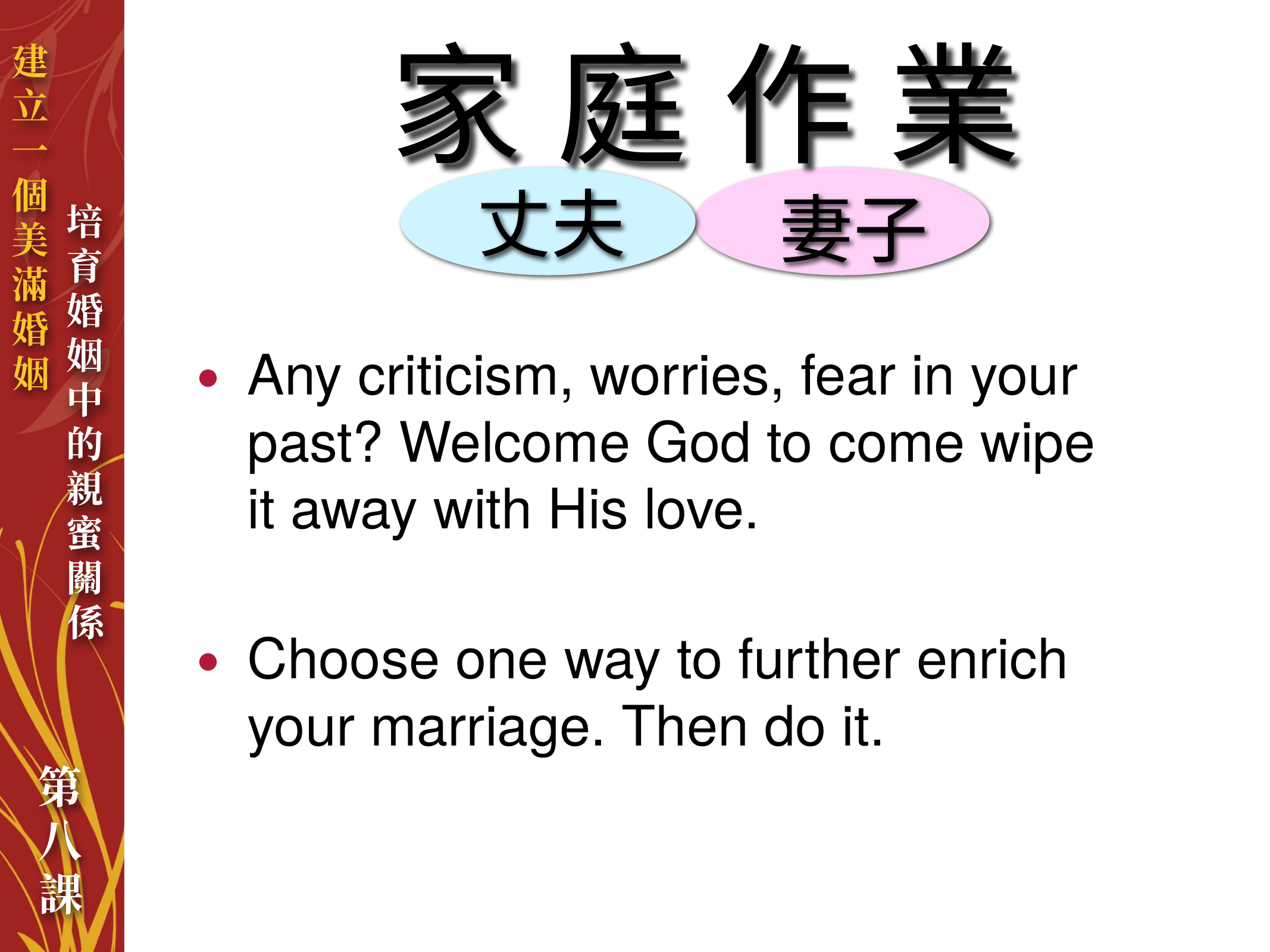

家庭作業

丈夫

妻子
Any criticism, worries, fear in your past? Welcome God to come wipe it away with His love.
Choose one way to further enrich your marriage. Then do it.